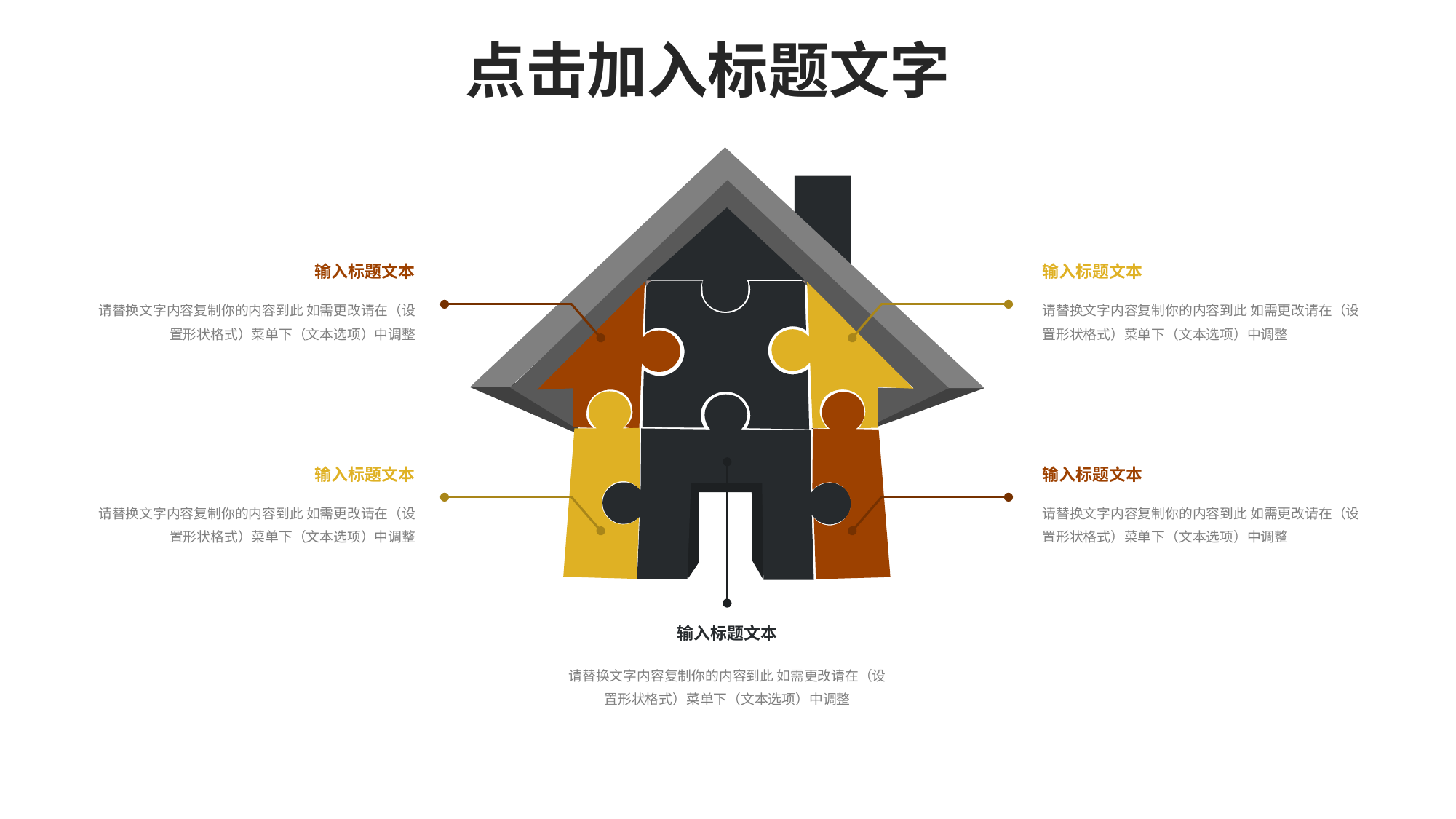

输入标题文本
请替换文字内容复制你的内容到此 如需更改请在（设置形状格式）菜单下（文本选项）中调整
输入标题文本
请替换文字内容复制你的内容到此 如需更改请在（设置形状格式）菜单下（文本选项）中调整
输入标题文本
请替换文字内容复制你的内容到此 如需更改请在（设置形状格式）菜单下（文本选项）中调整
输入标题文本
请替换文字内容复制你的内容到此 如需更改请在（设置形状格式）菜单下（文本选项）中调整
输入标题文本
请替换文字内容复制你的内容到此 如需更改请在（设置形状格式）菜单下（文本选项）中调整